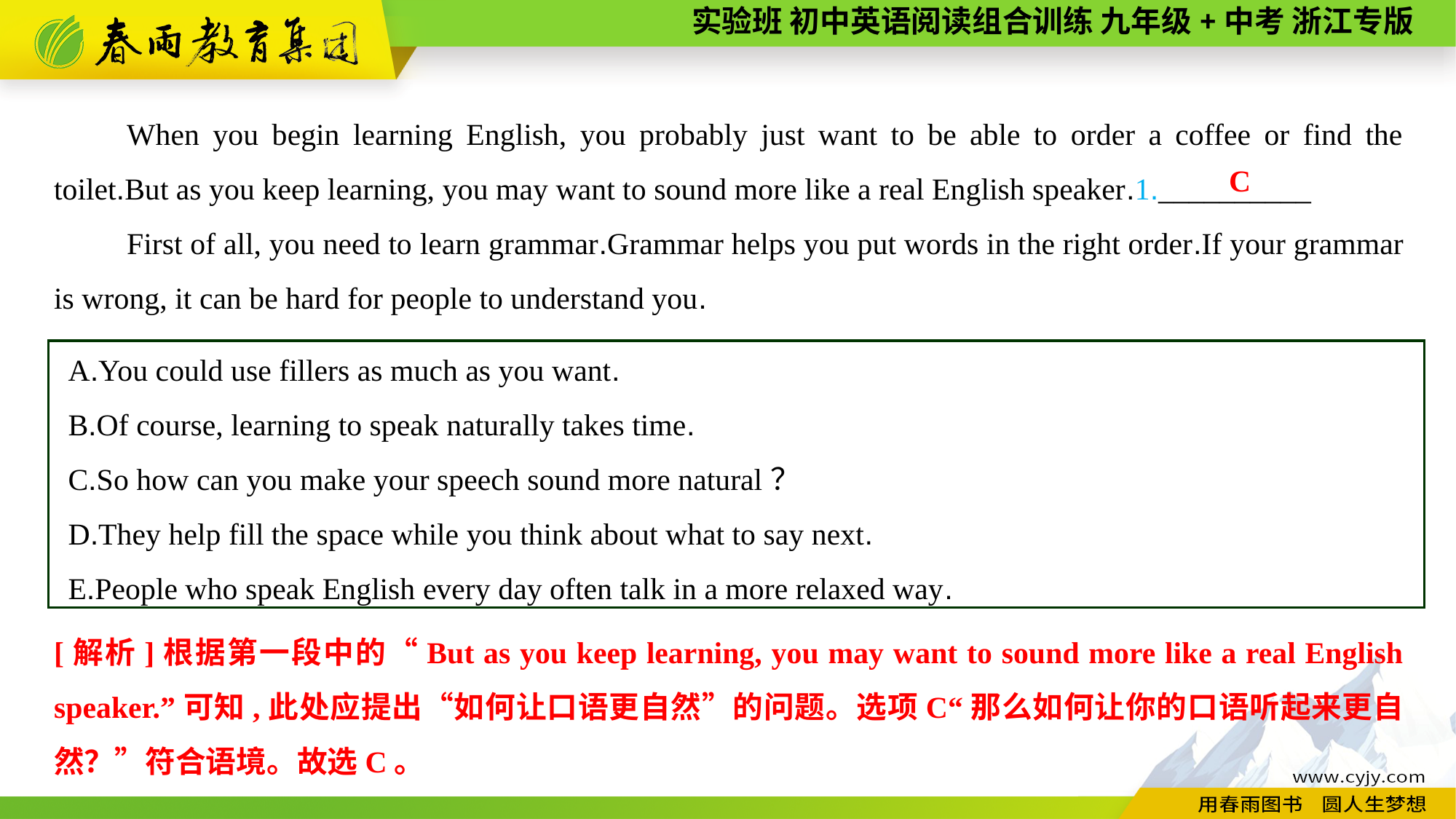

When you begin learning English, you probably just want to be able to order a coffee or find the toilet.But as you keep learning, you may want to sound more like a real English speaker.1.__________
First of all, you need to learn grammar.Grammar helps you put words in the right order.If your grammar is wrong, it can be hard for people to understand you.
C
A.You could use fillers as much as you want.
B.Of course, learning to speak naturally takes time.
C.So how can you make your speech sound more natural？
D.They help fill the space while you think about what to say next.
E.People who speak English every day often talk in a more relaxed way.

[解析]根据第一段中的“But as you keep learning, you may want to sound more like a real English speaker.”可知,此处应提出“如何让口语更自然”的问题。选项C“那么如何让你的口语听起来更自然？”符合语境。故选C。